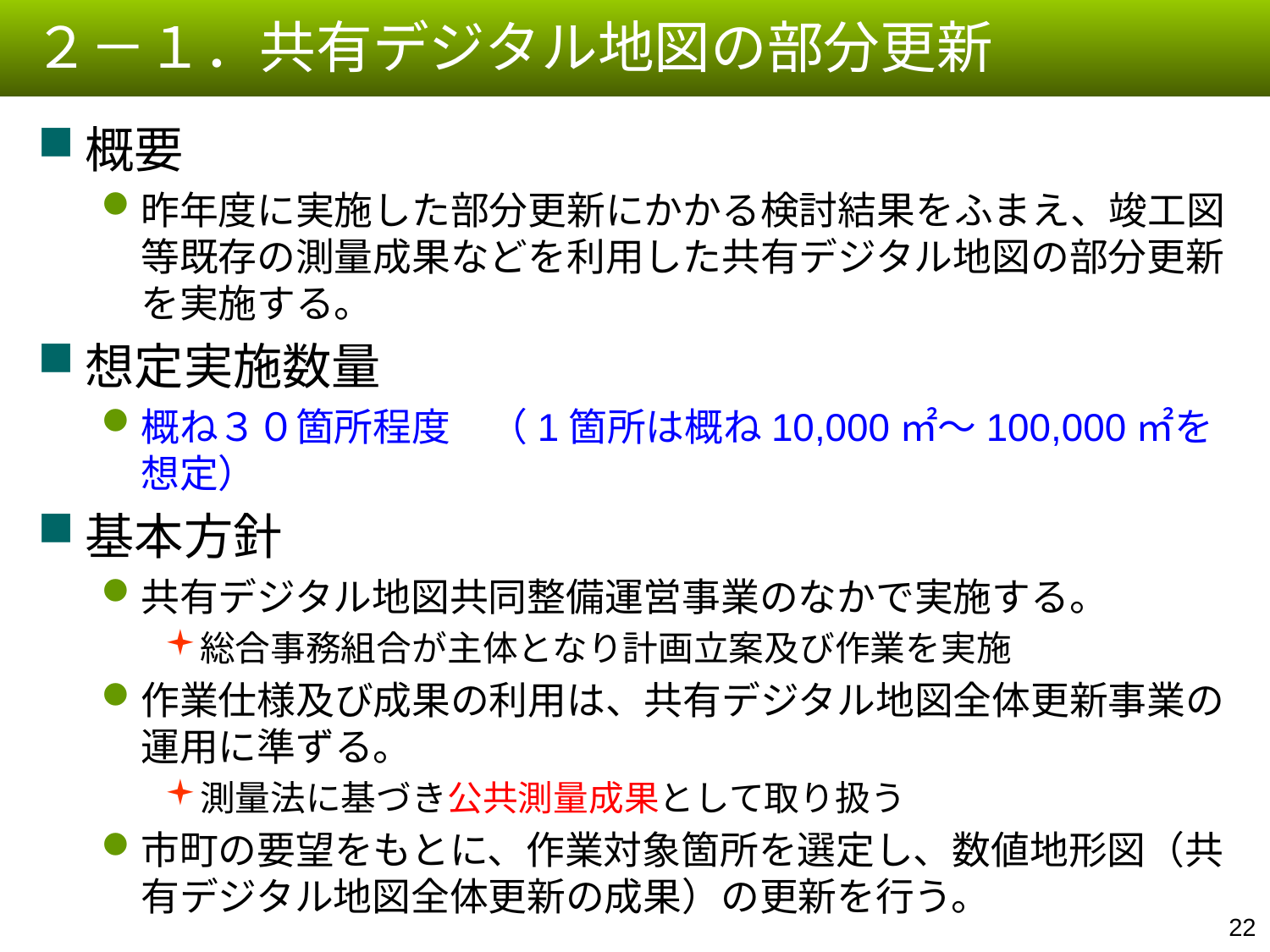

２－１．共有デジタル地図の部分更新
概要
昨年度に実施した部分更新にかかる検討結果をふまえ、竣工図等既存の測量成果などを利用した共有デジタル地図の部分更新を実施する。
想定実施数量
概ね３０箇所程度　（1箇所は概ね10,000㎡～100,000㎡を想定）
基本方針
共有デジタル地図共同整備運営事業のなかで実施する。
総合事務組合が主体となり計画立案及び作業を実施
作業仕様及び成果の利用は、共有デジタル地図全体更新事業の運用に準ずる。
測量法に基づき公共測量成果として取り扱う
市町の要望をもとに、作業対象箇所を選定し、数値地形図（共有デジタル地図全体更新の成果）の更新を行う。
22